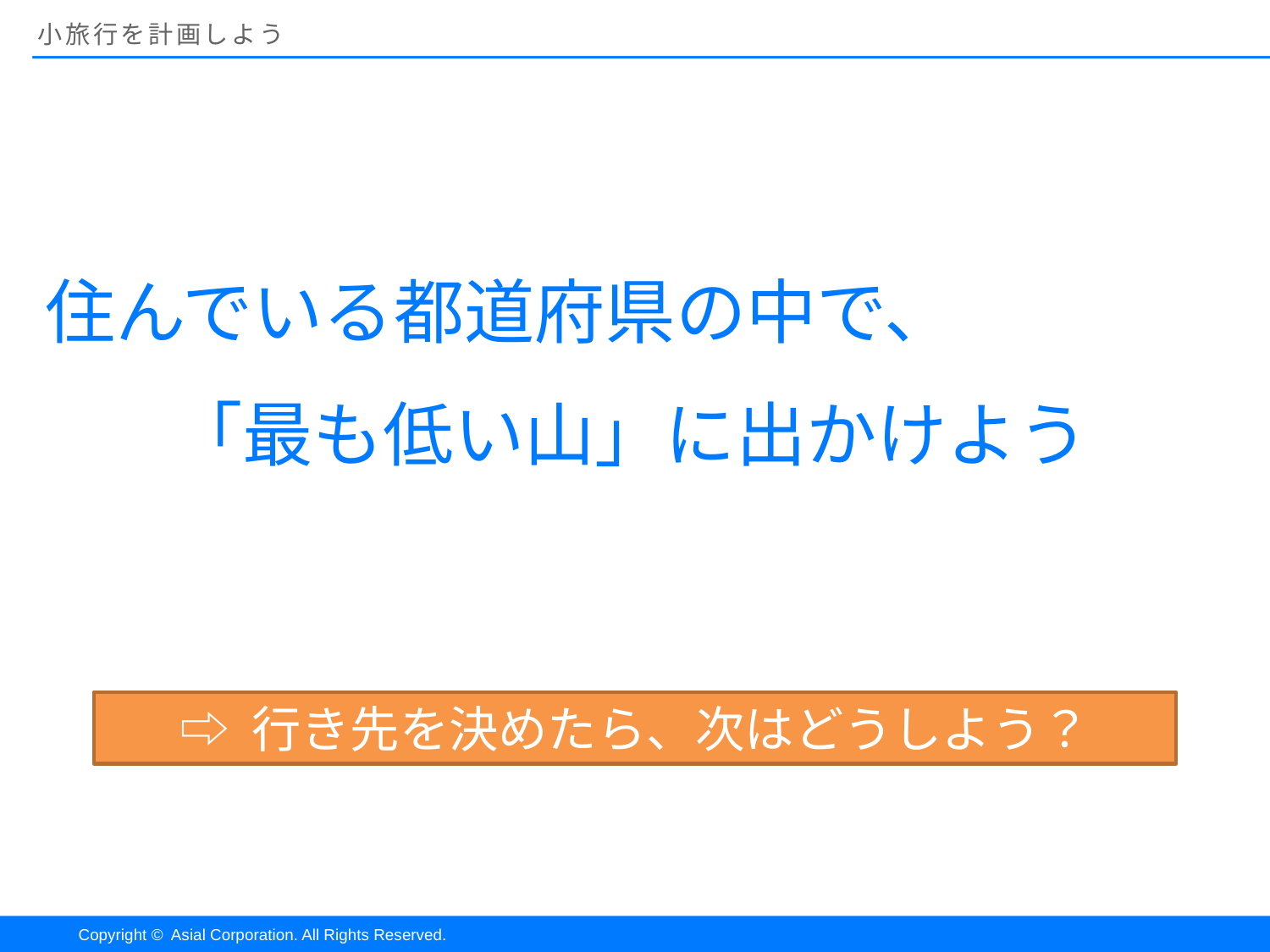

# 小旅行を計画しよう

住んでいる都道府県の中で、
	「最も低い山」に出かけよう

⇨ 行き先を決めたら、次はどうしよう？